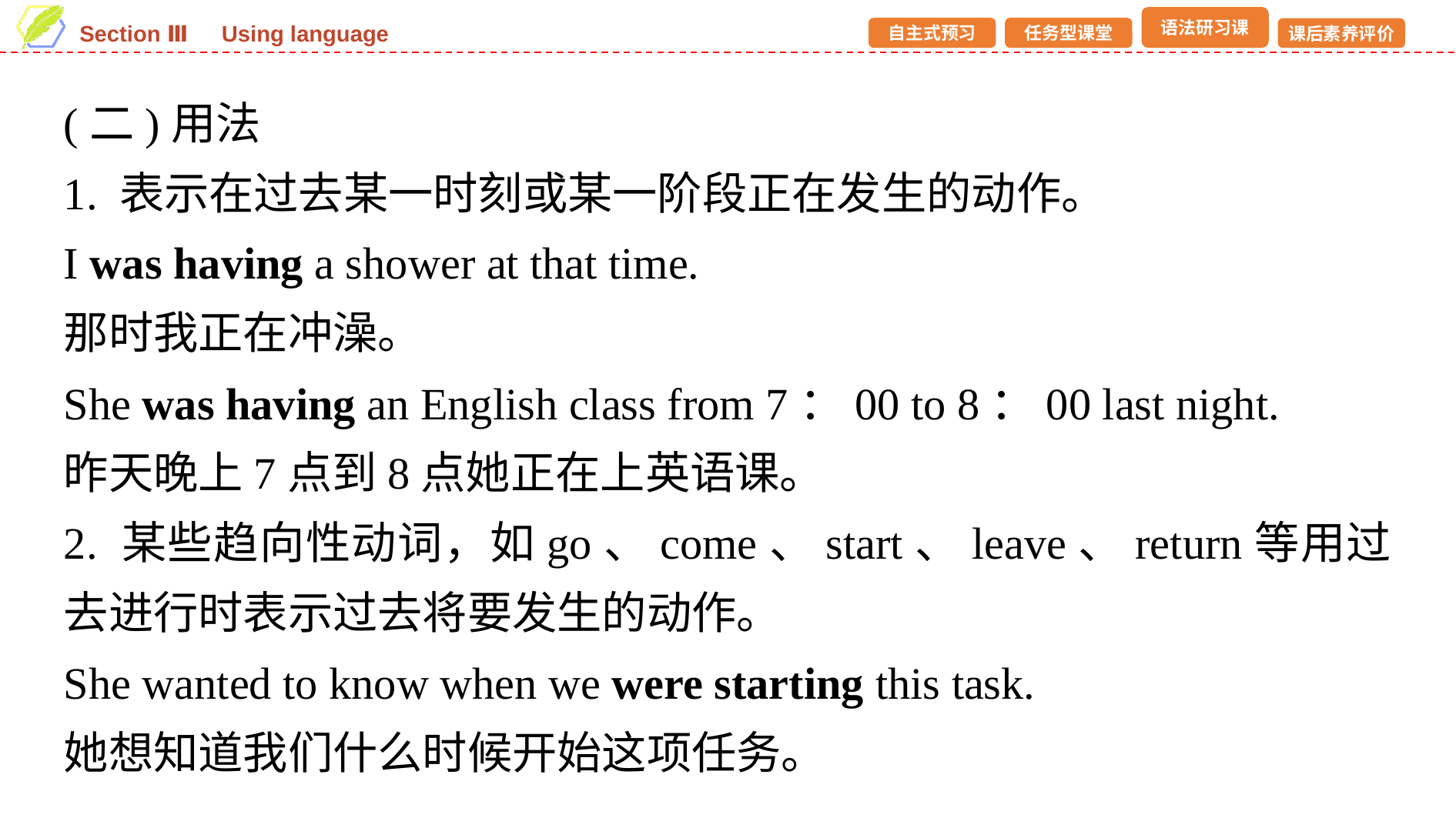

(二)用法
1. 表示在过去某一时刻或某一阶段正在发生的动作。
I was having a shower at that time.
那时我正在冲澡。
She was having an English class from 7：00 to 8：00 last night.
昨天晚上7点到8点她正在上英语课。
2. 某些趋向性动词，如go、come、start、leave、return等用过去进行时表示过去将要发生的动作。
She wanted to know when we were starting this task.
她想知道我们什么时候开始这项任务。